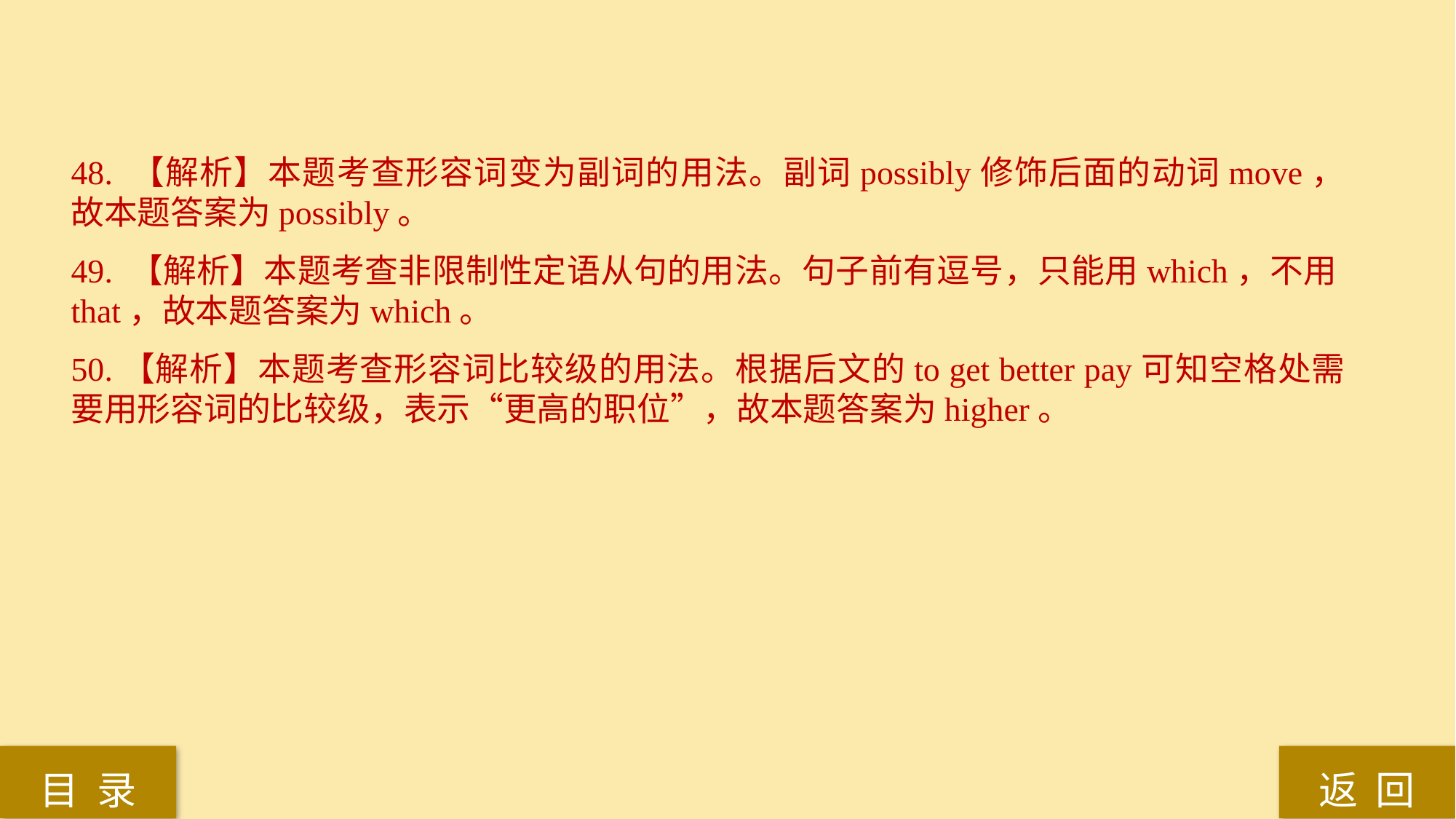

48. 【解析】本题考查形容词变为副词的用法。副词possibly修饰后面的动词move，故本题答案为possibly。
49. 【解析】本题考查非限制性定语从句的用法。句子前有逗号，只能用which，不用that，故本题答案为which。
50.【解析】本题考查形容词比较级的用法。根据后文的to get better pay可知空格处需要用形容词的比较级，表示“更高的职位”，故本题答案为higher。
返  回